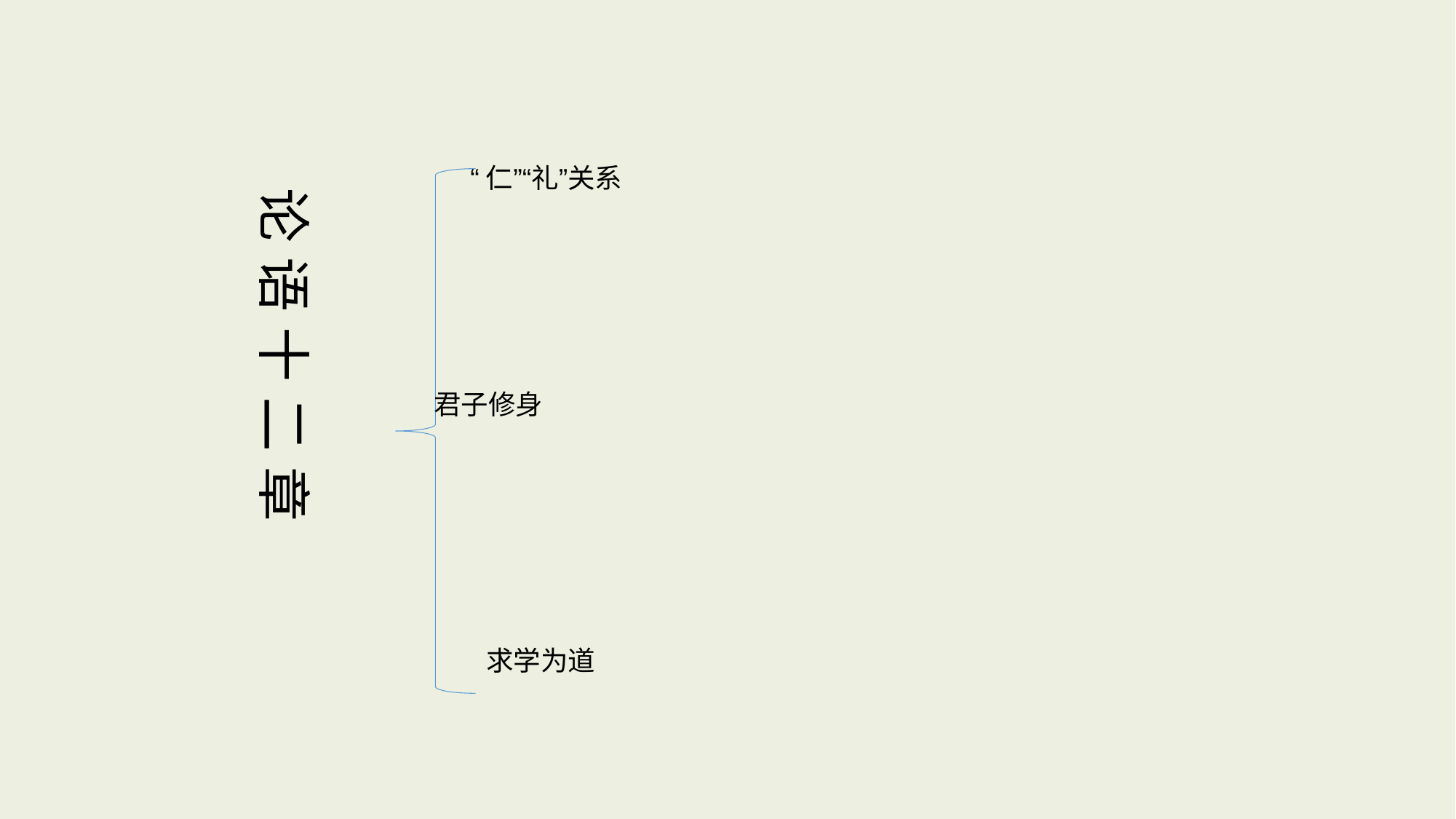

“仁”“礼”关系

论 语 十 二 章
君子修身
求学为道